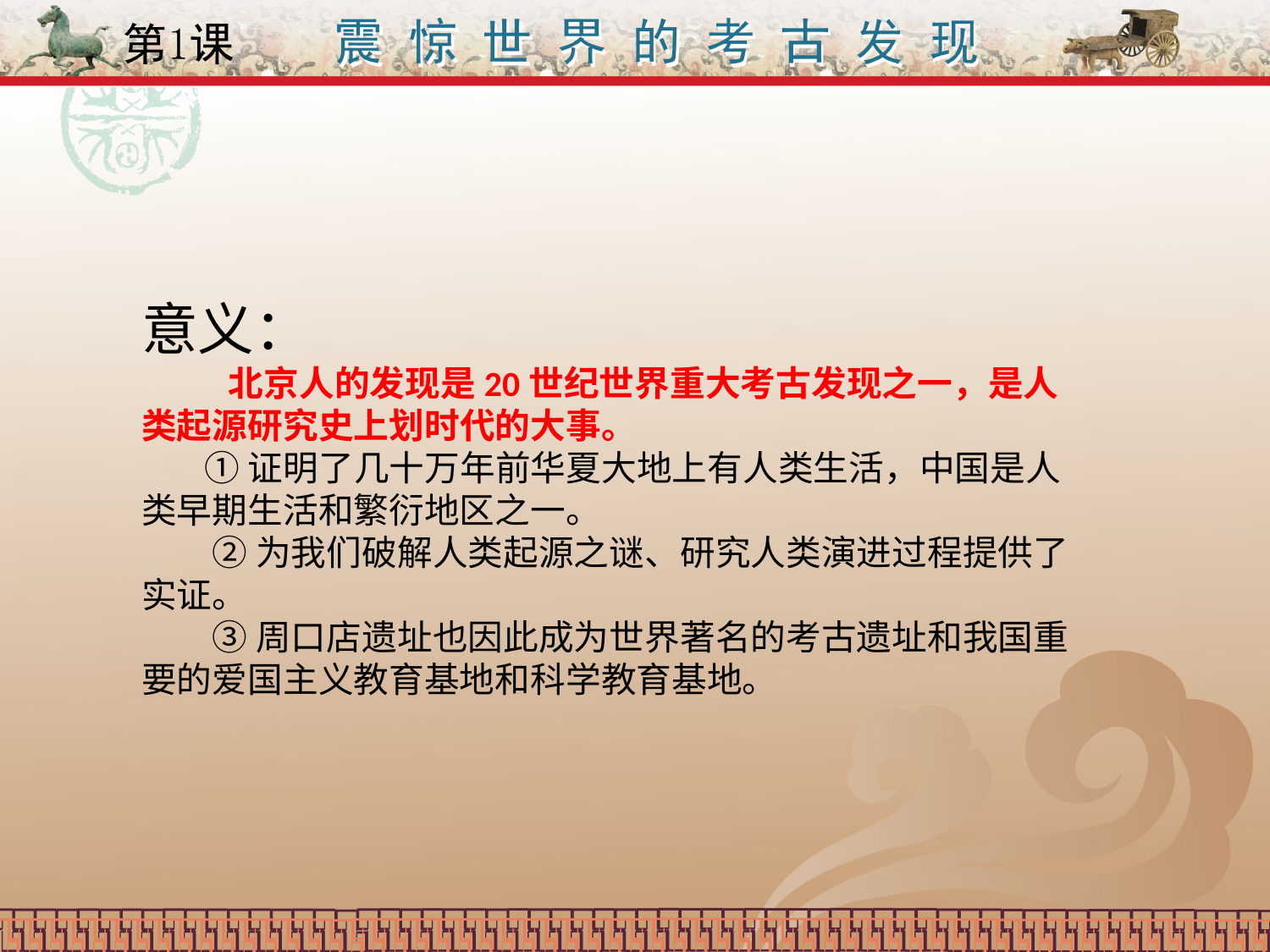

意义：
           北京人的发现是20世纪世界重大考古发现之一，是人类起源研究史上划时代的大事。
        ①证明了几十万年前华夏大地上有人类生活，中国是人类早期生活和繁衍地区之一。
         ②为我们破解人类起源之谜、研究人类演进过程提供了实证。
         ③周口店遗址也因此成为世界著名的考古遗址和我国重要的爱国主义教育基地和科学教育基地。